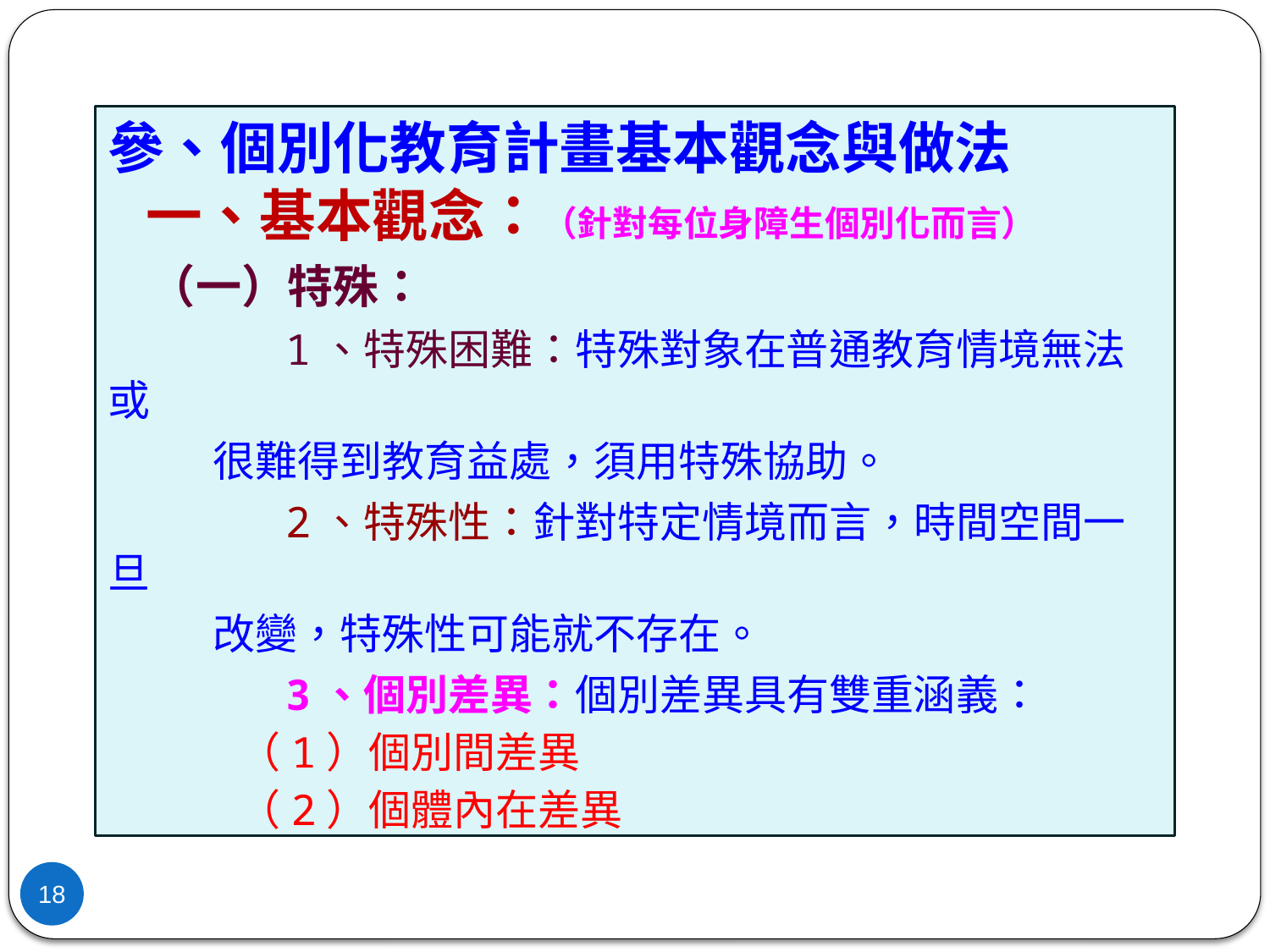

參、個別化教育計畫基本觀念與做法
   一、基本觀念：（針對每位身障生個別化而言）
   （一）特殊：
       1、特殊困難：特殊對象在普通教育情境無法或
          很難得到教育益處，須用特殊協助。
       2、特殊性：針對特定情境而言，時間空間一旦
          改變，特殊性可能就不存在。
       3、個別差異：個別差異具有雙重涵義：
      （1）個別間差異
      （2）個體內在差異
18